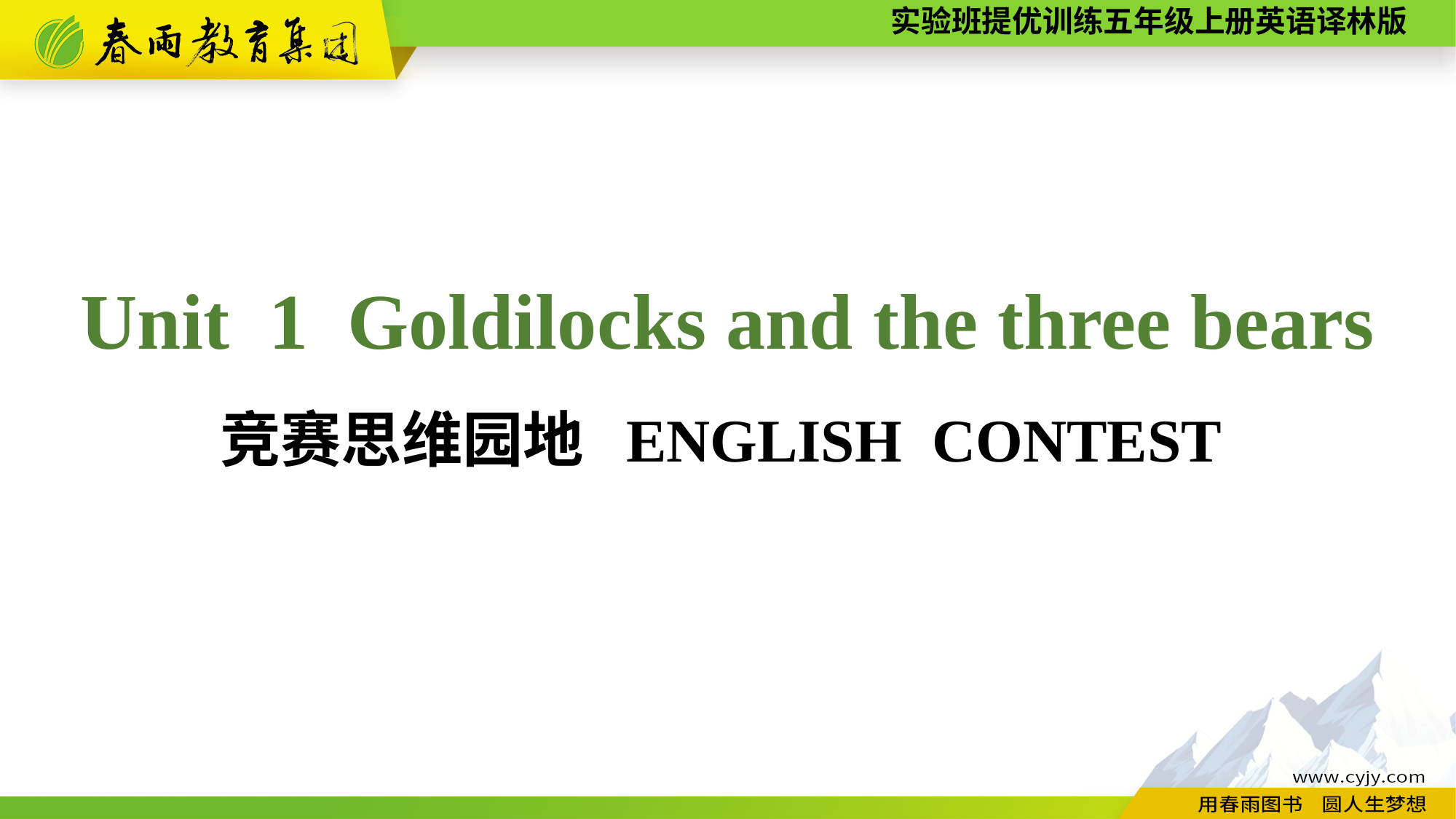

Unit  1  Goldilocks and the three bears
竞赛思维园地  ENGLISH  CONTEST